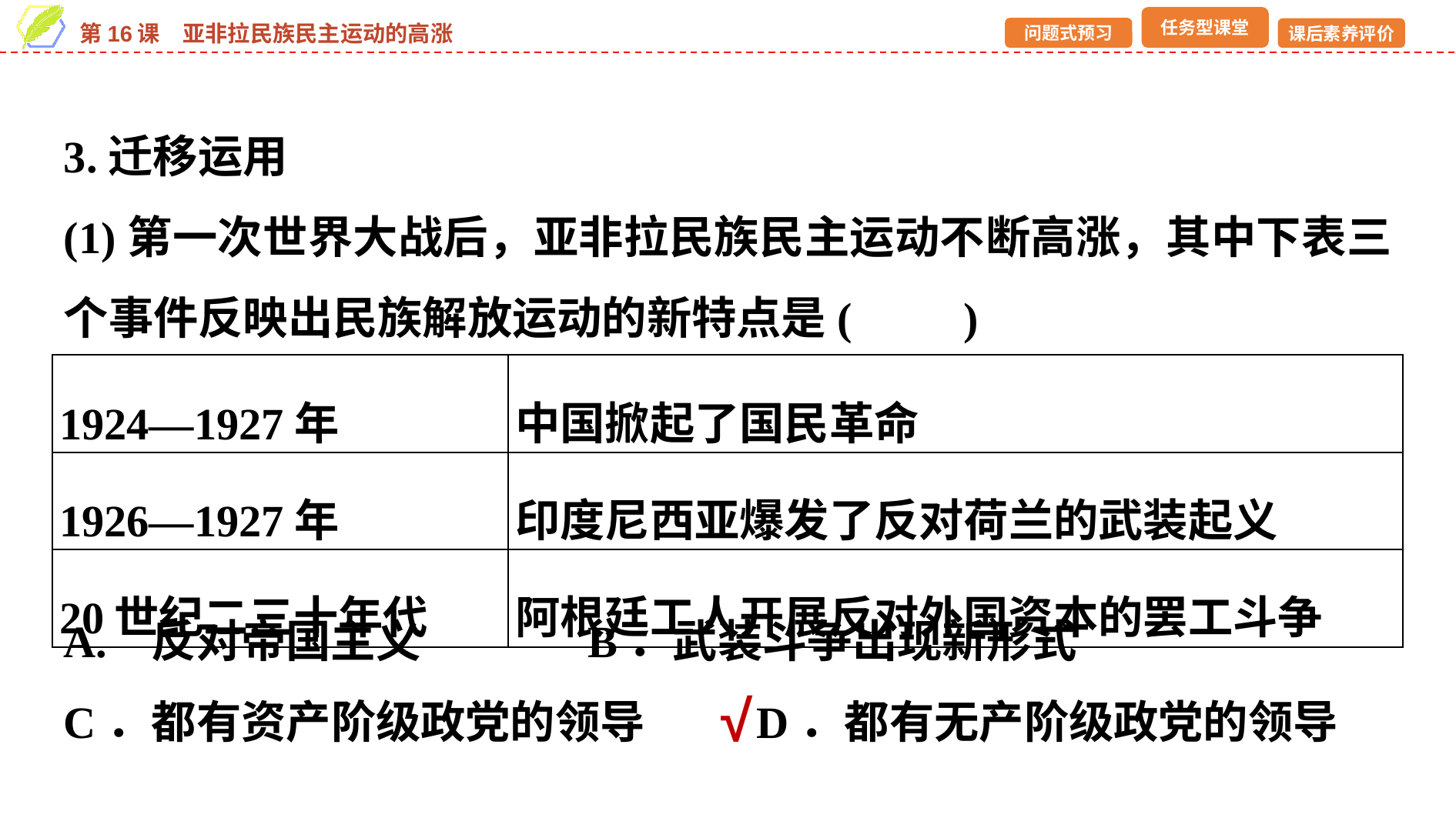

3.迁移运用
(1)第一次世界大战后，亚非拉民族民主运动不断高涨，其中下表三个事件反映出民族解放运动的新特点是(　　)

A.   反对帝国主义    	     B．武装斗争出现新形式
C．都有资产阶级政党的领导    	D．都有无产阶级政党的领导
| 1924—1927年 | 中国掀起了国民革命 |
| --- | --- |
| 1926—1927年 | 印度尼西亚爆发了反对荷兰的武装起义 |
| 20世纪二三十年代 | 阿根廷工人开展反对外国资本的罢工斗争 |
√